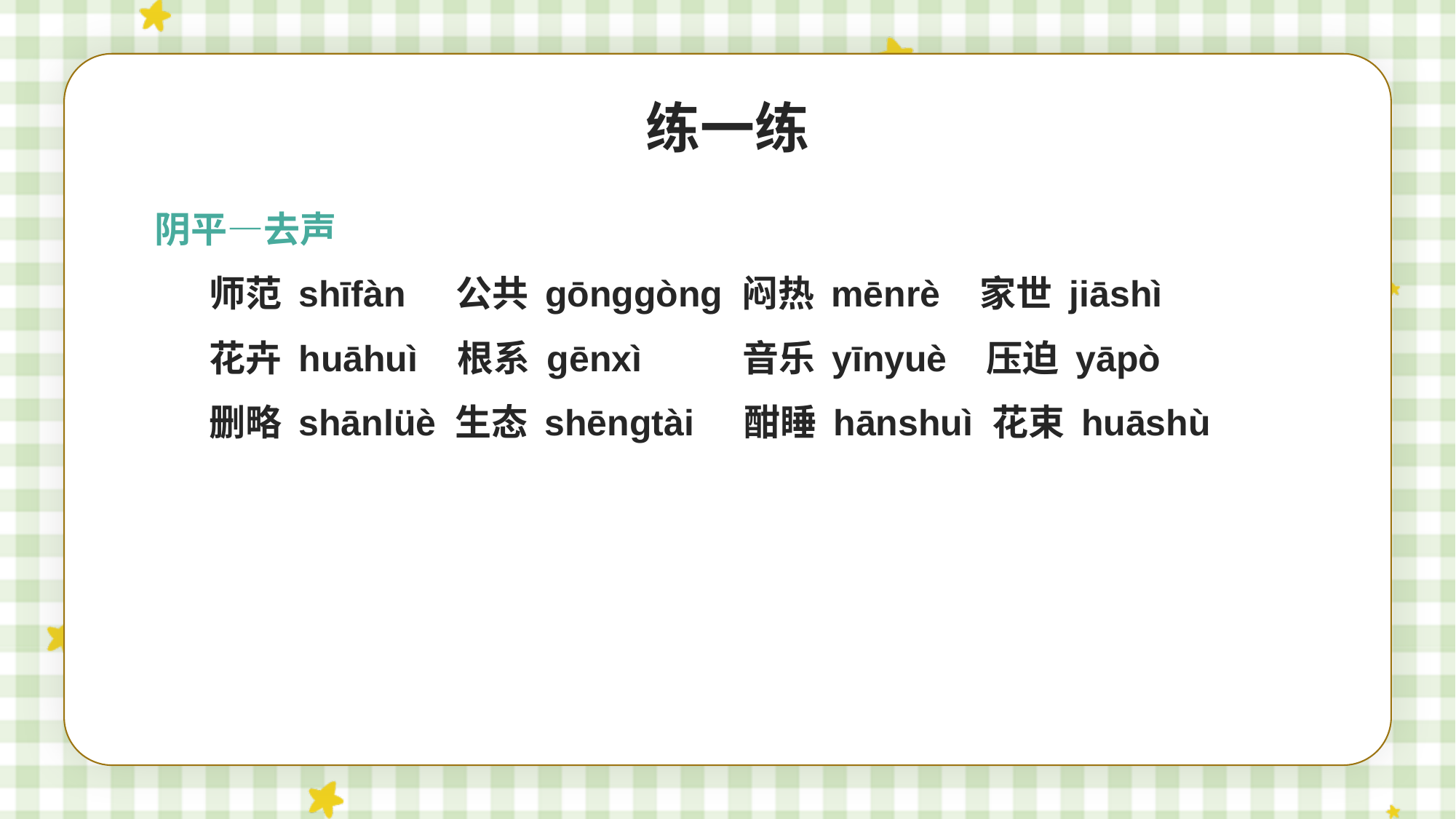

练一练
阴平—去声
师范 shīfàn    公共 gōnggòng 闷热 mēnrè   家世 jiāshì
花卉 huāhuì   根系 gēnxì         音乐 yīnyuè   压迫 yāpò
删略 shānlüè 生态 shēngtài    酣睡 hānshuì 花束 huāshù